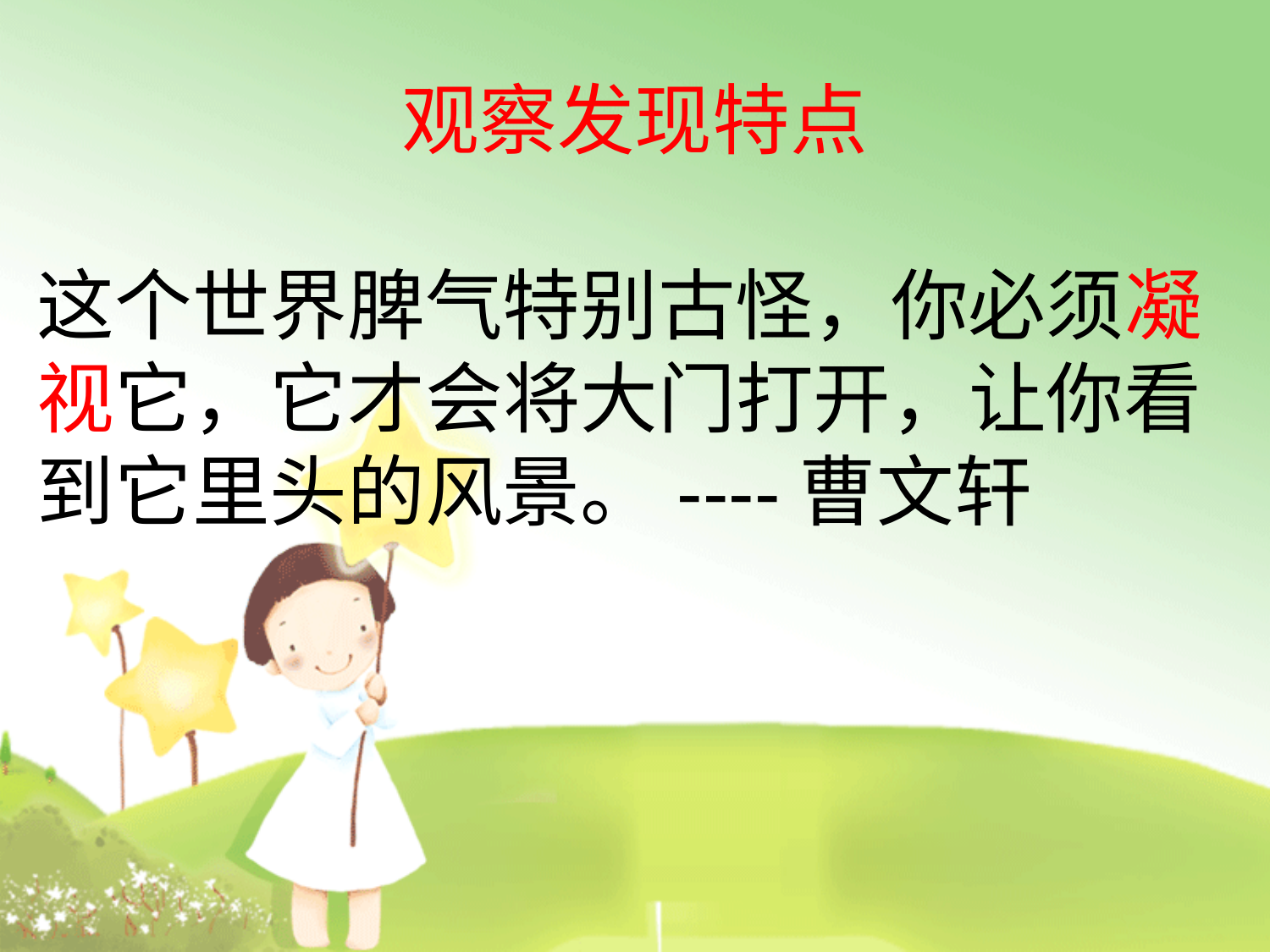

# 观察发现特点
这个世界脾气特别古怪，你必须凝视它，它才会将大门打开，让你看到它里头的风景。----曹文轩